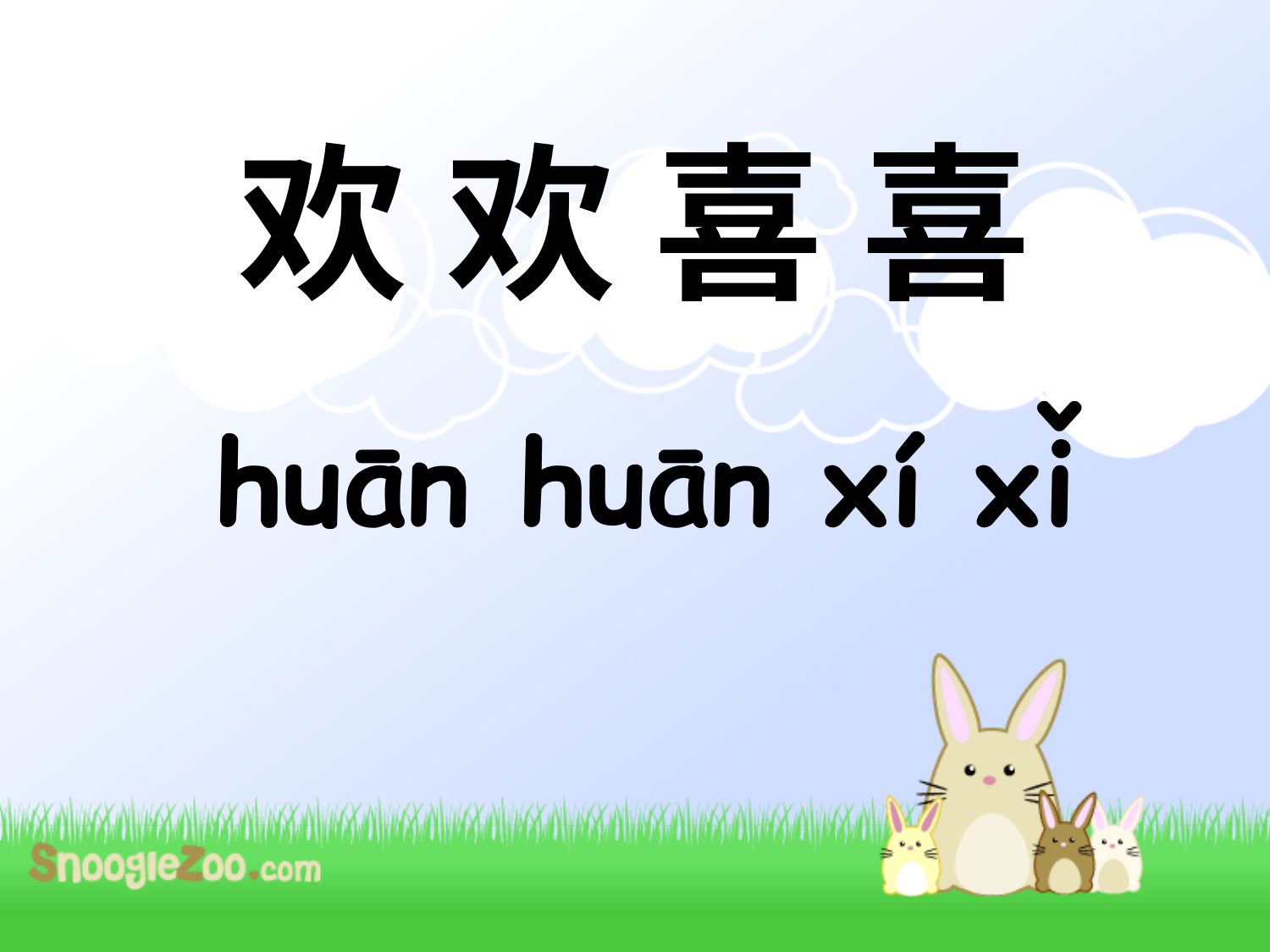

# 欢 欢 喜 喜
huān huān xí xǐ